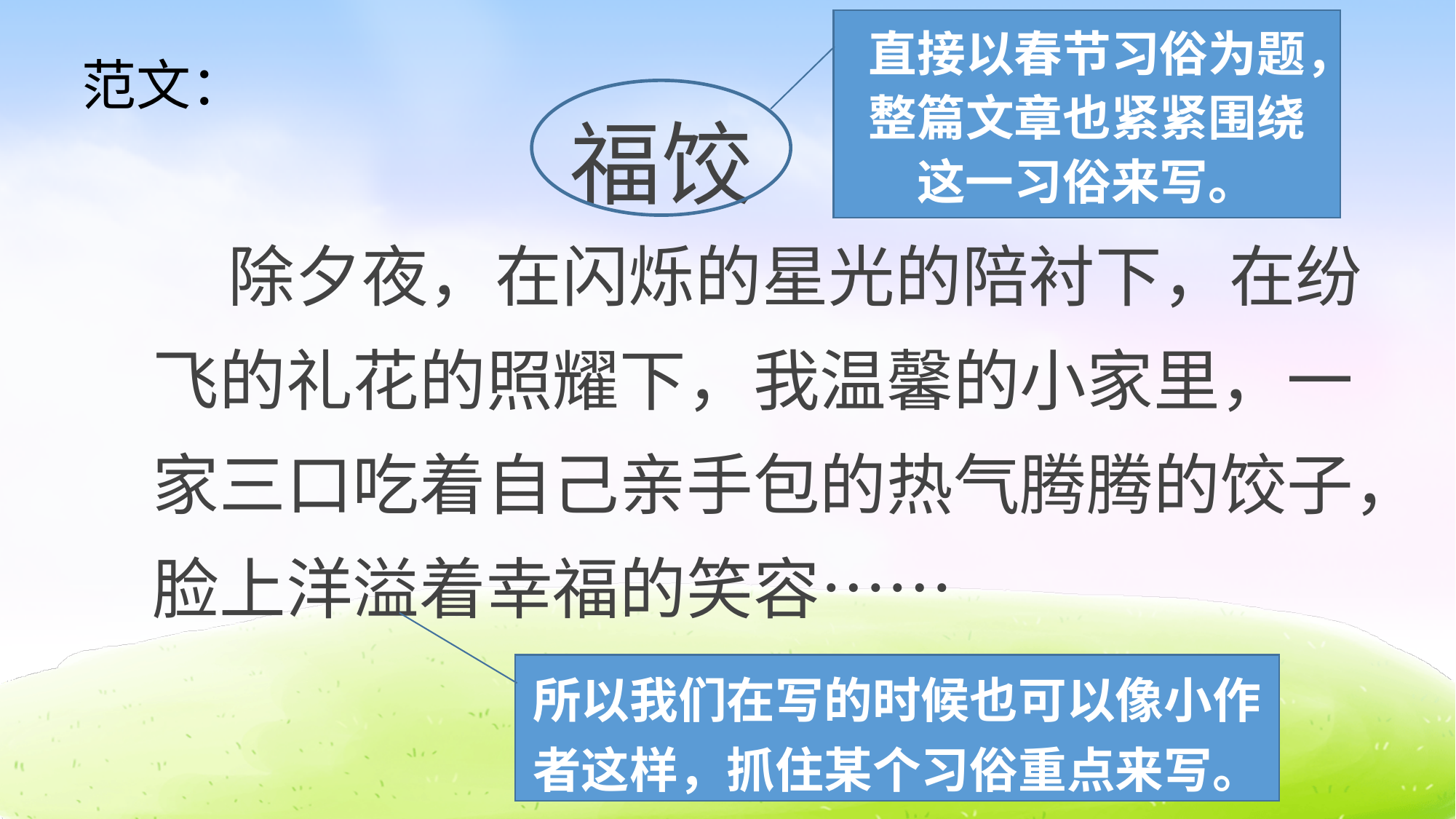

直接以春节习俗为题，整篇文章也紧紧围绕这一习俗来写。
范文：

福饺
    除夕夜，在闪烁的星光的陪衬下，在纷飞的礼花的照耀下，我温馨的小家里，一家三口吃着自己亲手包的热气腾腾的饺子，脸上洋溢着幸福的笑容……
所以我们在写的时候也可以像小作者这样，抓住某个习俗重点来写。